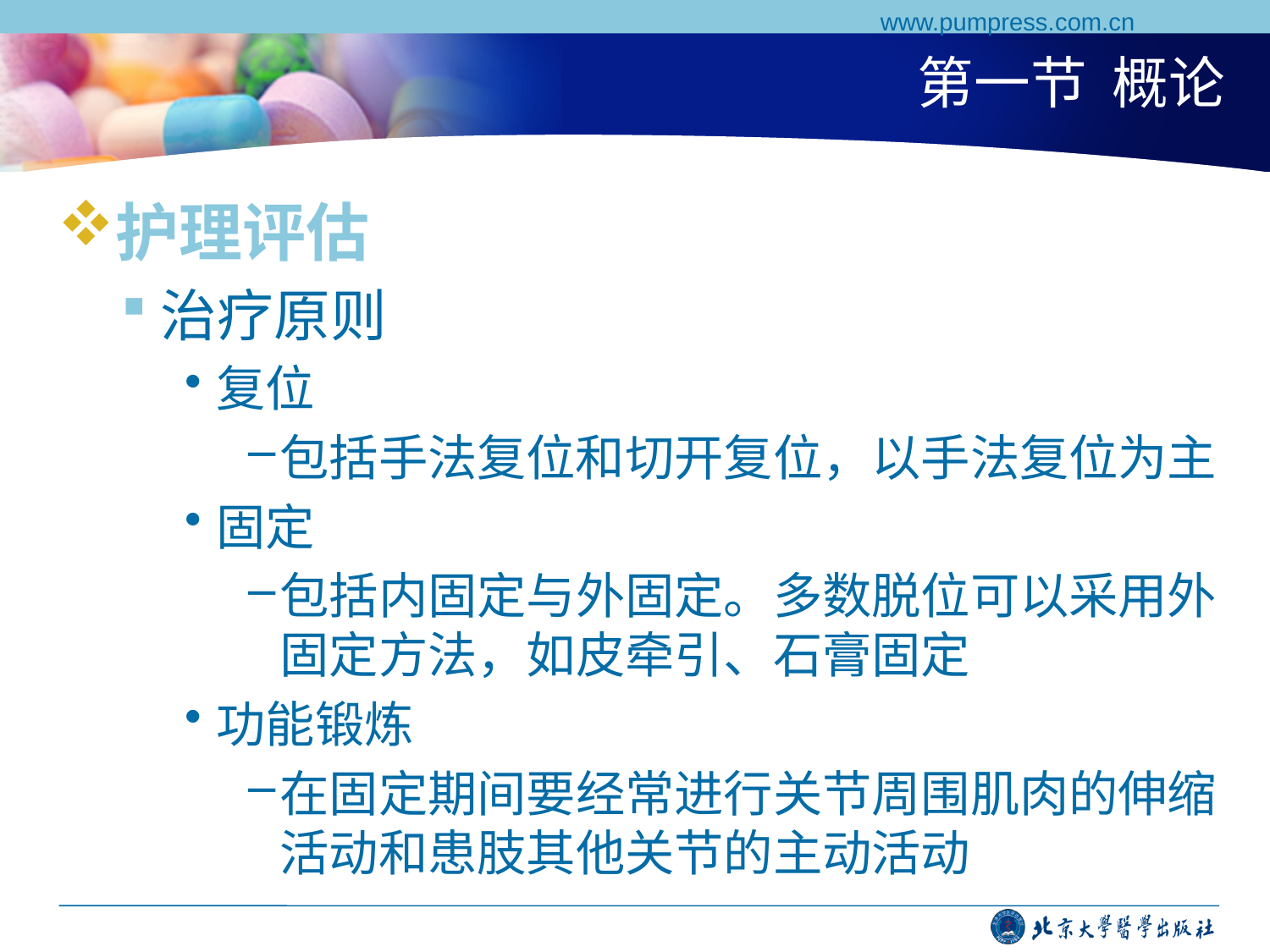

www.pumpress.com.cn
# 第一节  概论
护理评估
治疗原则
复位
包括手法复位和切开复位，以手法复位为主
固定
包括内固定与外固定。多数脱位可以采用外固定方法，如皮牵引、石膏固定
功能锻炼
在固定期间要经常进行关节周围肌肉的伸缩活动和患肢其他关节的主动活动